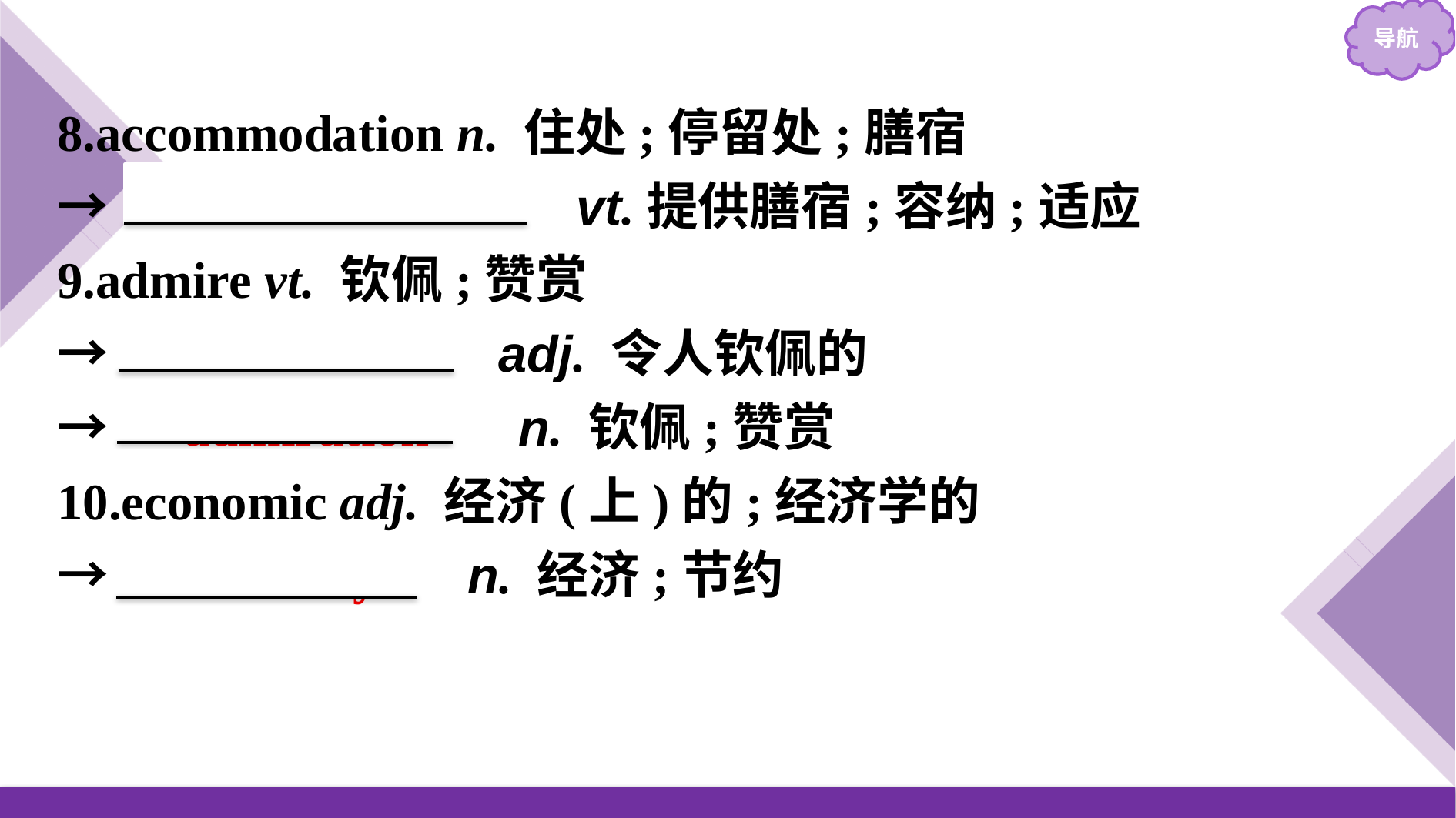

8.accommodation n. 住处;停留处;膳宿
→　accommodate　 vt.提供膳宿;容纳;适应
9.admire vt. 钦佩;赞赏
→　admirable　 adj. 令人钦佩的
→　admiration　 n. 钦佩;赞赏
10.economic adj. 经济(上)的;经济学的
→　economy　 n. 经济;节约